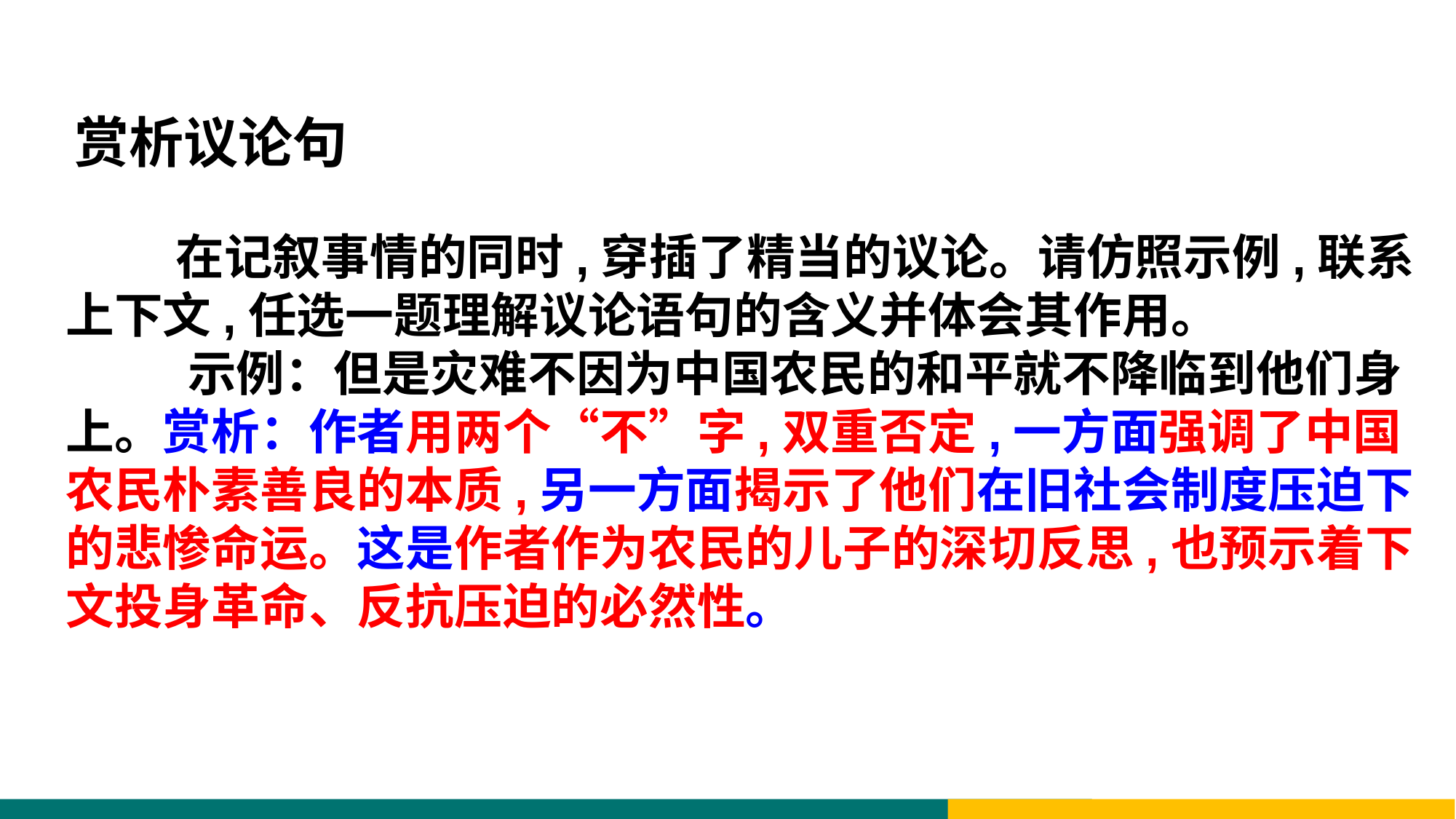

赏析议论句
      在记叙事情的同时,穿插了精当的议论。请仿照示例,联系上下文,任选一题理解议论语句的含义并体会其作用。                              示例：但是灾难不因为中国农民的和平就不降临到他们身上。赏析：作者用两个“不”字,双重否定,一方面强调了中国农民朴素善良的本质,另一方面揭示了他们在旧社会制度压迫下的悲惨命运。这是作者作为农民的儿子的深切反思,也预示着下文投身革命、反抗压迫的必然性。